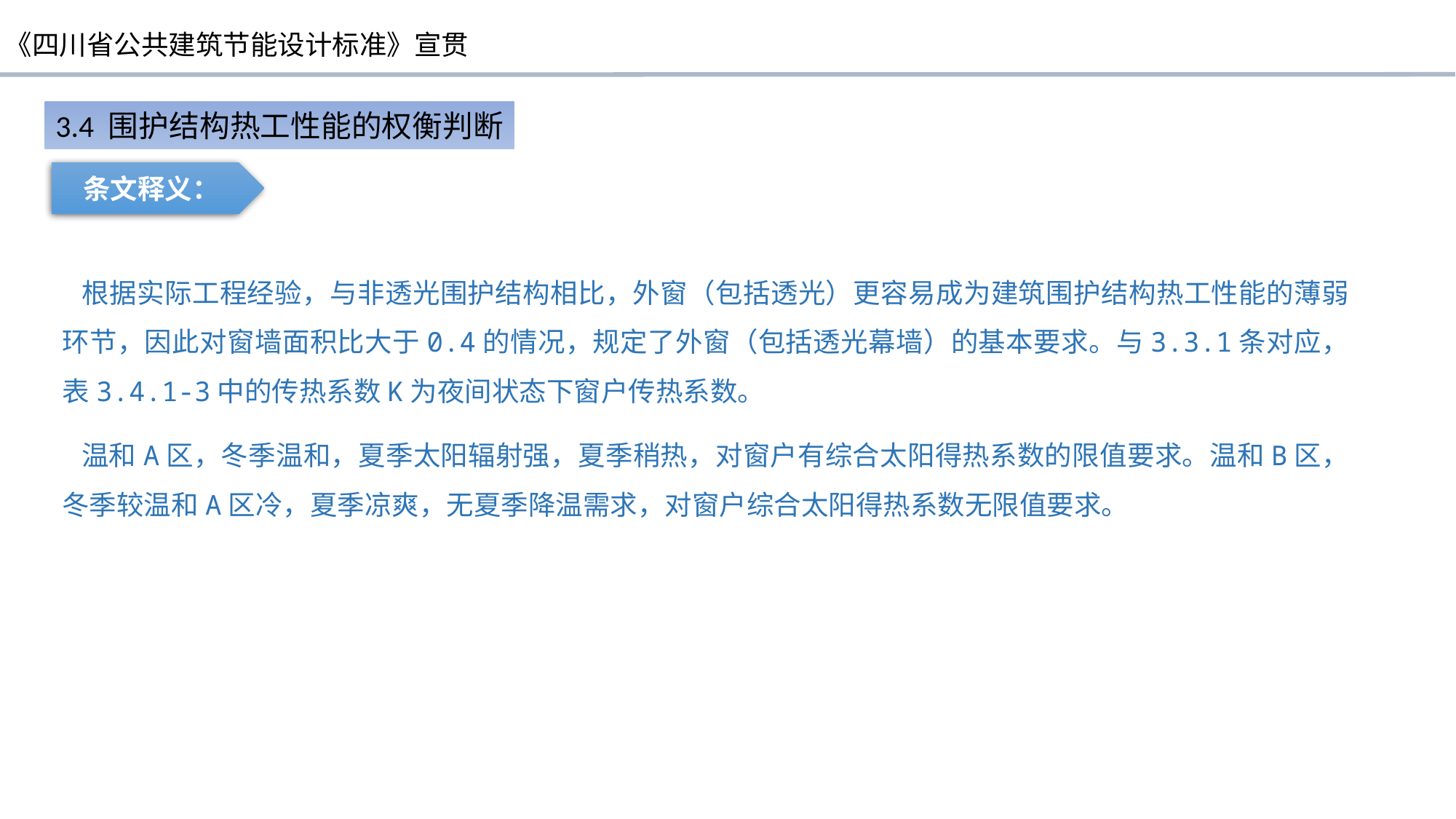

3.4 围护结构热工性能的权衡判断
条文释义：
  根据实际工程经验，与非透光围护结构相比，外窗（包括透光）更容易成为建筑围护结构热工性能的薄弱环节，因此对窗墙面积比大于0.4的情况，规定了外窗（包括透光幕墙）的基本要求。与3.3.1条对应，表3.4.1-3中的传热系数K为夜间状态下窗户传热系数。
  温和A区，冬季温和，夏季太阳辐射强，夏季稍热，对窗户有综合太阳得热系数的限值要求。温和B区，冬季较温和A区冷，夏季凉爽，无夏季降温需求，对窗户综合太阳得热系数无限值要求。